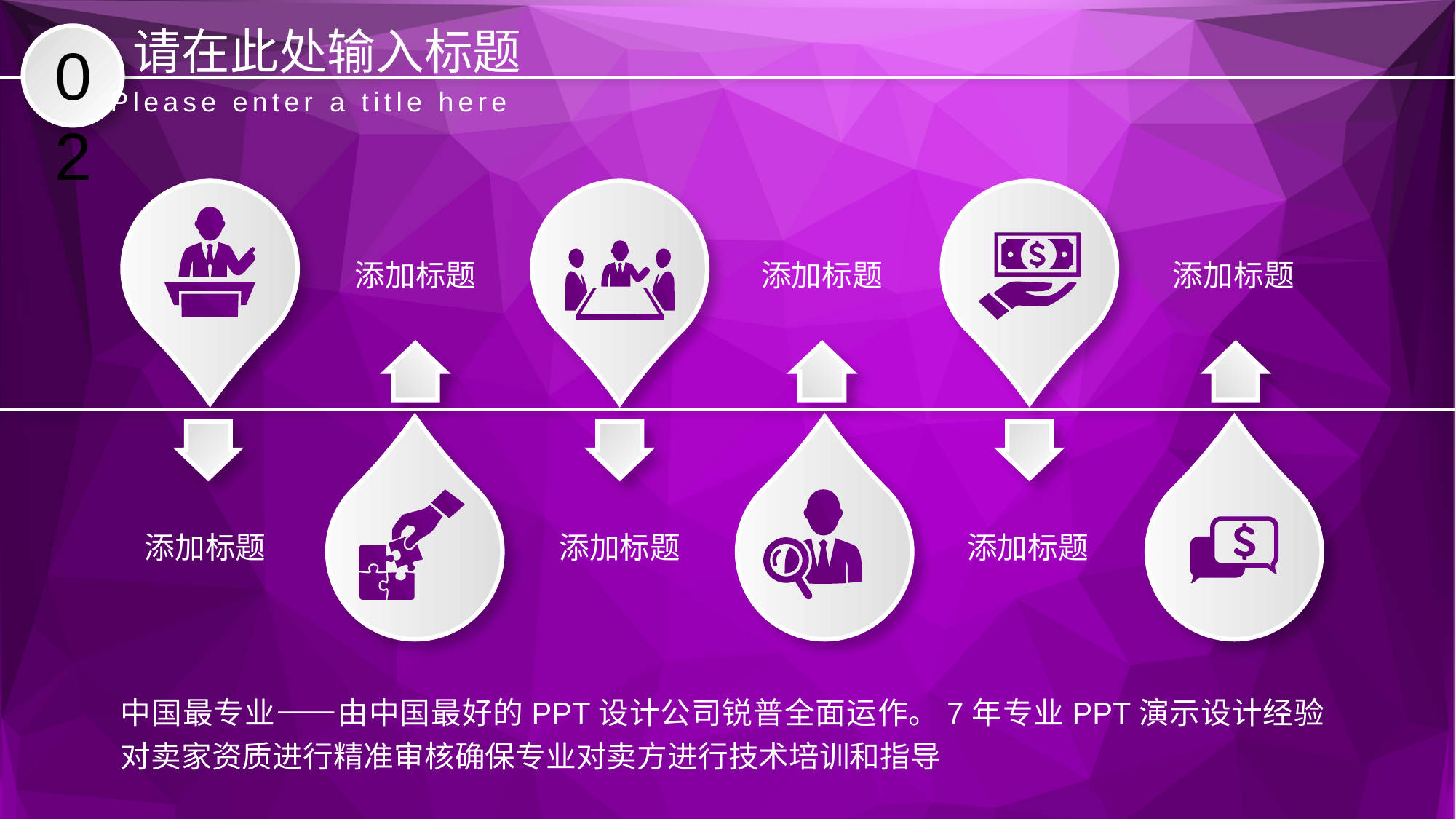

请在此处输入标题

02
Please enter a title here

添加标题
添加标题
添加标题

添加标题
添加标题
添加标题
中国最专业——由中国最好的PPT设计公司锐普全面运作。7年专业PPT演示设计经验对卖家资质进行精准审核确保专业对卖方进行技术培训和指导